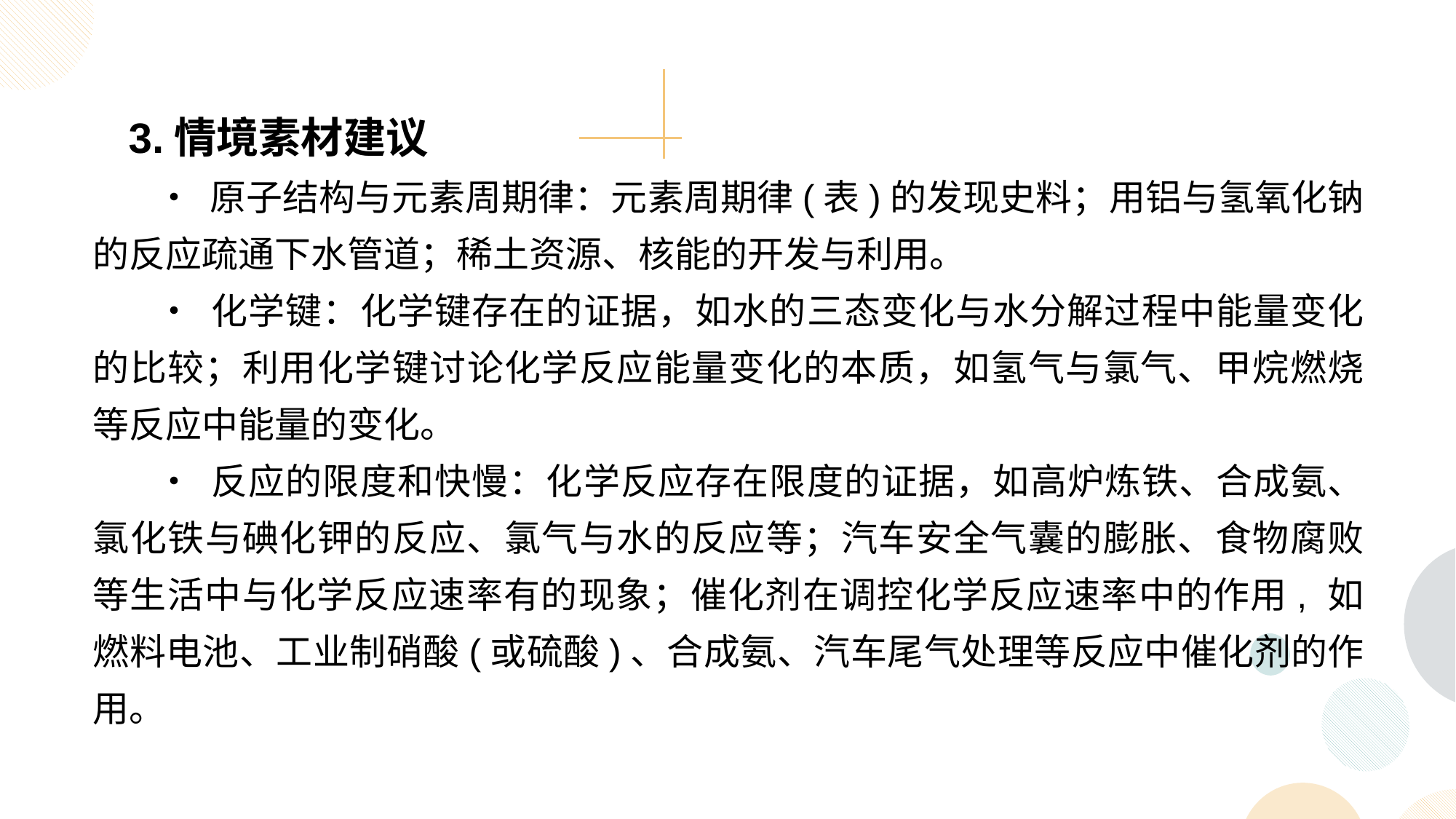

3.情境素材建议
• 原子结构与元素周期律：元素周期律(表)的发现史料；用铝与氢氧化钠的反应疏通下水管道；稀土资源、核能的开发与利用。
• 化学键：化学键存在的证据，如水的三态变化与水分解过程中能量变化的比较；利用化学键讨论化学反应能量变化的本质，如氢气与氯气、甲烷燃烧等反应中能量的变化。
• 反应的限度和快慢：化学反应存在限度的证据，如高炉炼铁、合成氨、氯化铁与碘化钾的反应、氯气与水的反应等；汽车安全气囊的膨胀、食物腐败等生活中与化学反应速率有的现象；催化剂在调控化学反应速率中的作用, 如燃料电池、工业制硝酸(或硫酸)、合成氨、汽车尾气处理等反应中催化剂的作用。